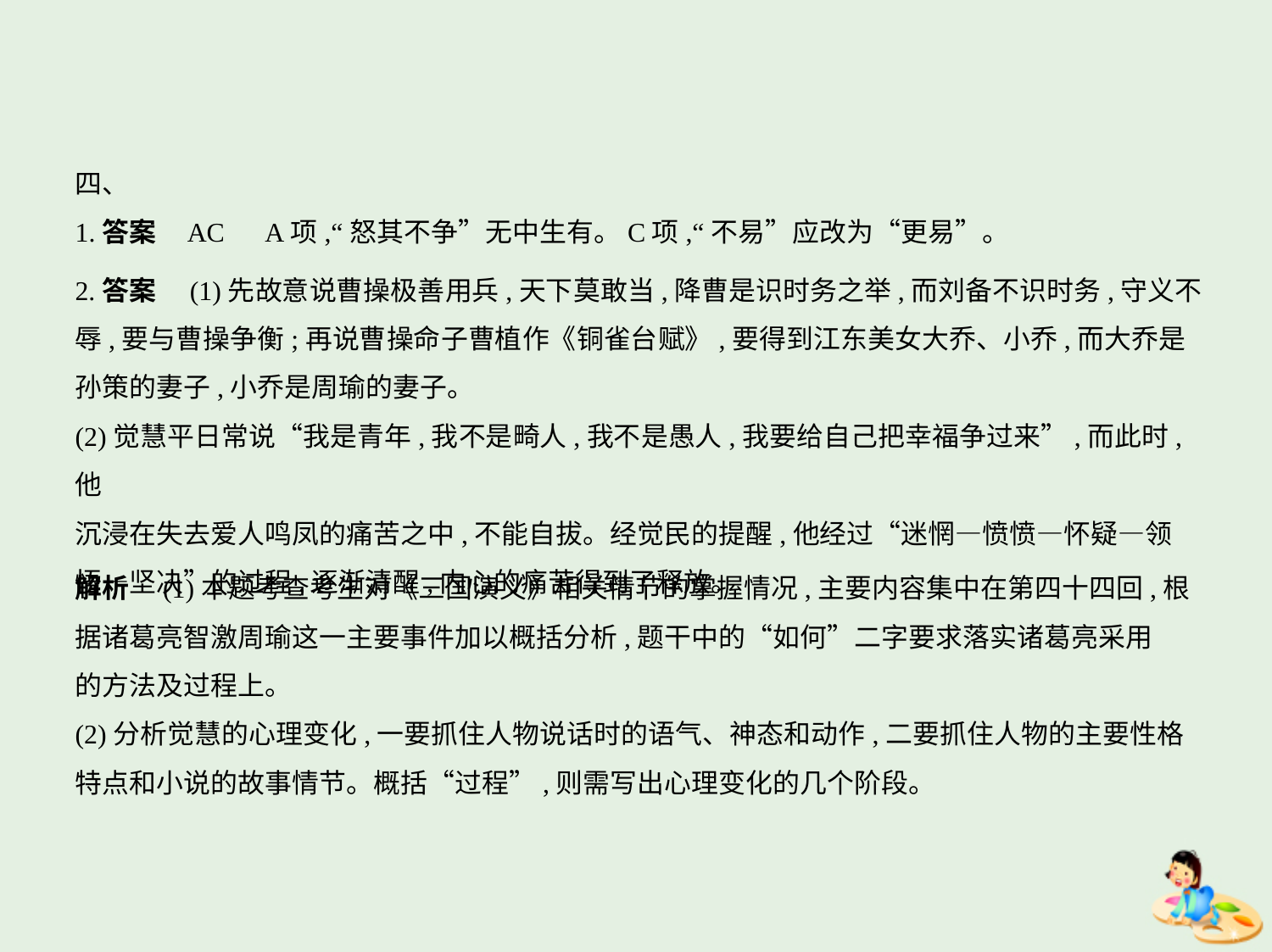

四、
1.答案    AC　A项,“怒其不争”无中生有。C项,“不易”应改为“更易”。
2.答案　(1)先故意说曹操极善用兵,天下莫敢当,降曹是识时务之举,而刘备不识时务,守义不
辱,要与曹操争衡;再说曹操命子曹植作《铜雀台赋》,要得到江东美女大乔、小乔,而大乔是
孙策的妻子,小乔是周瑜的妻子。
(2)觉慧平日常说“我是青年,我不是畸人,我不是愚人,我要给自己把幸福争过来”,而此时,他
沉浸在失去爱人鸣凤的痛苦之中,不能自拔。经觉民的提醒,他经过“迷惘—愤愤—怀疑—领
悟—坚决”的过程,逐渐清醒,内心的痛苦得到了释放。
解析　(1)本题考查考生对《三国演义》相关情节的掌握情况,主要内容集中在第四十四回,根
据诸葛亮智激周瑜这一主要事件加以概括分析,题干中的“如何”二字要求落实诸葛亮采用
的方法及过程上。
(2)分析觉慧的心理变化,一要抓住人物说话时的语气、神态和动作,二要抓住人物的主要性格
特点和小说的故事情节。概括“过程”,则需写出心理变化的几个阶段。